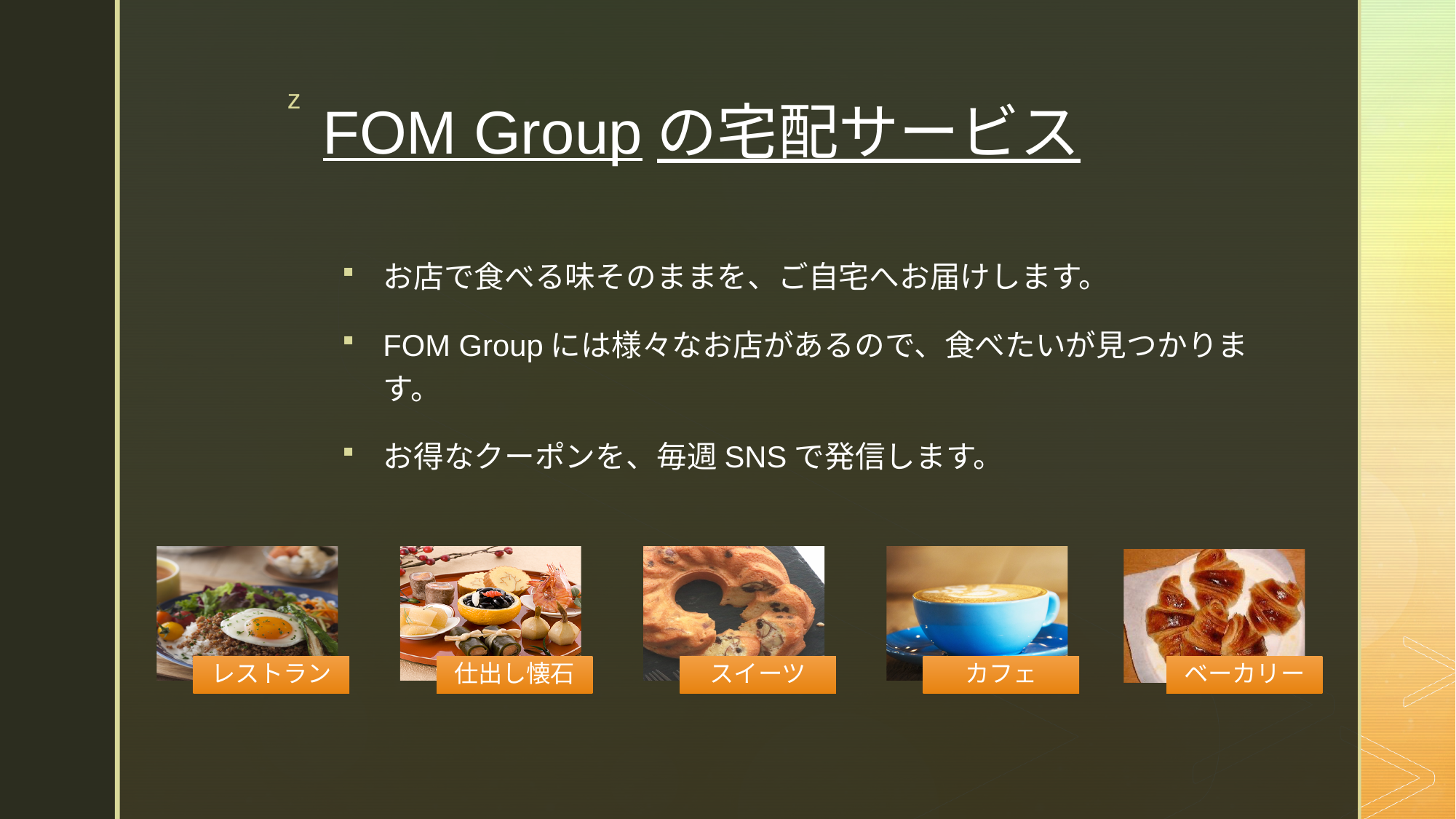

# FOM Groupの宅配サービス
お店で食べる味そのままを、ご自宅へお届けします。
FOM Groupには様々なお店があるので、食べたいが見つかります。
お得なクーポンを、毎週SNSで発信します。
レストラン
仕出し懐石
スイーツ
カフェ
ベーカリー